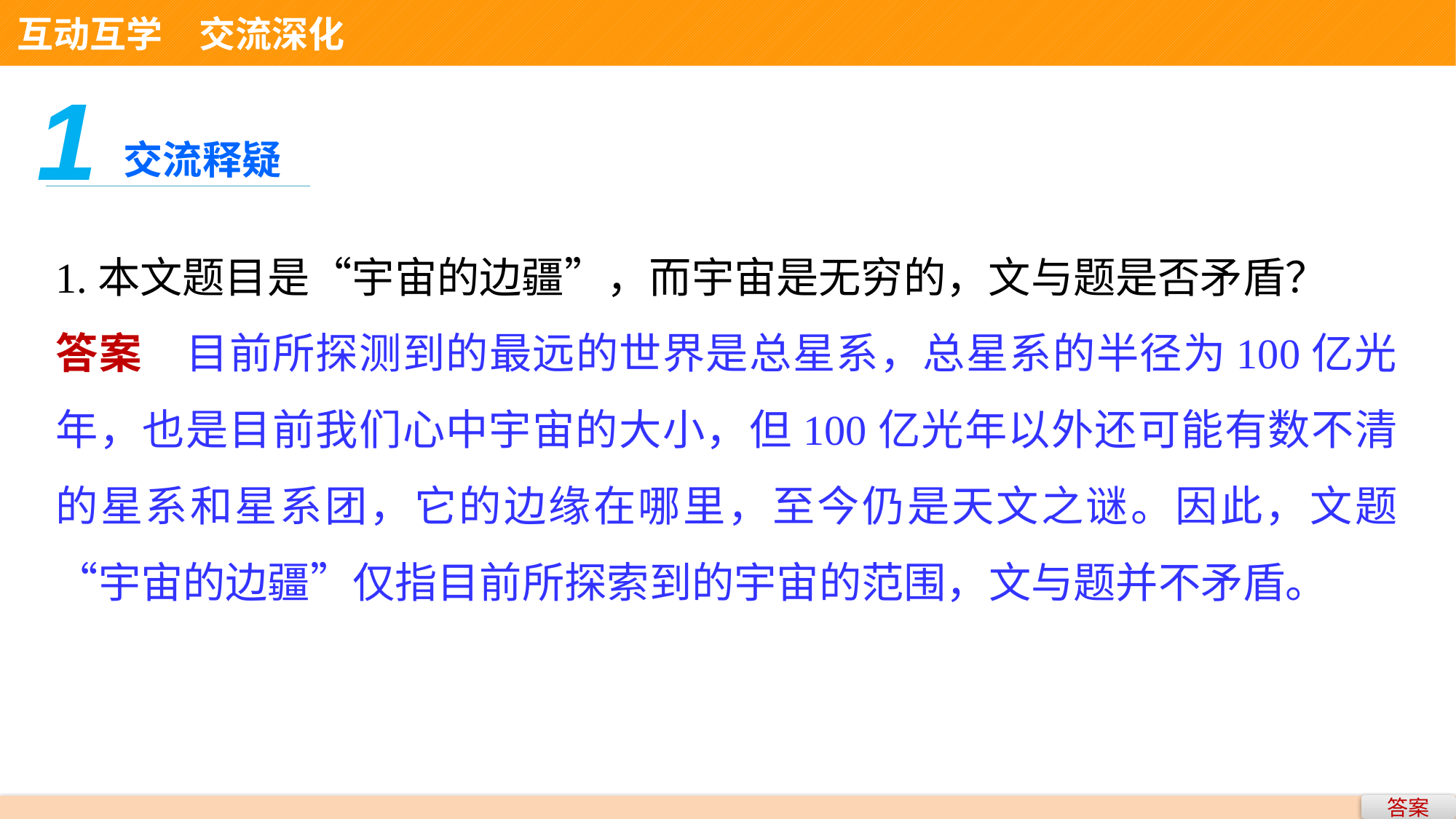

互动互学　交流深化
1
交流释疑
1.本文题目是“宇宙的边疆”，而宇宙是无穷的，文与题是否矛盾？
答案　目前所探测到的最远的世界是总星系，总星系的半径为100亿光年，也是目前我们心中宇宙的大小，但100亿光年以外还可能有数不清的星系和星系团，它的边缘在哪里，至今仍是天文之谜。因此，文题“宇宙的边疆”仅指目前所探索到的宇宙的范围，文与题并不矛盾。
答案